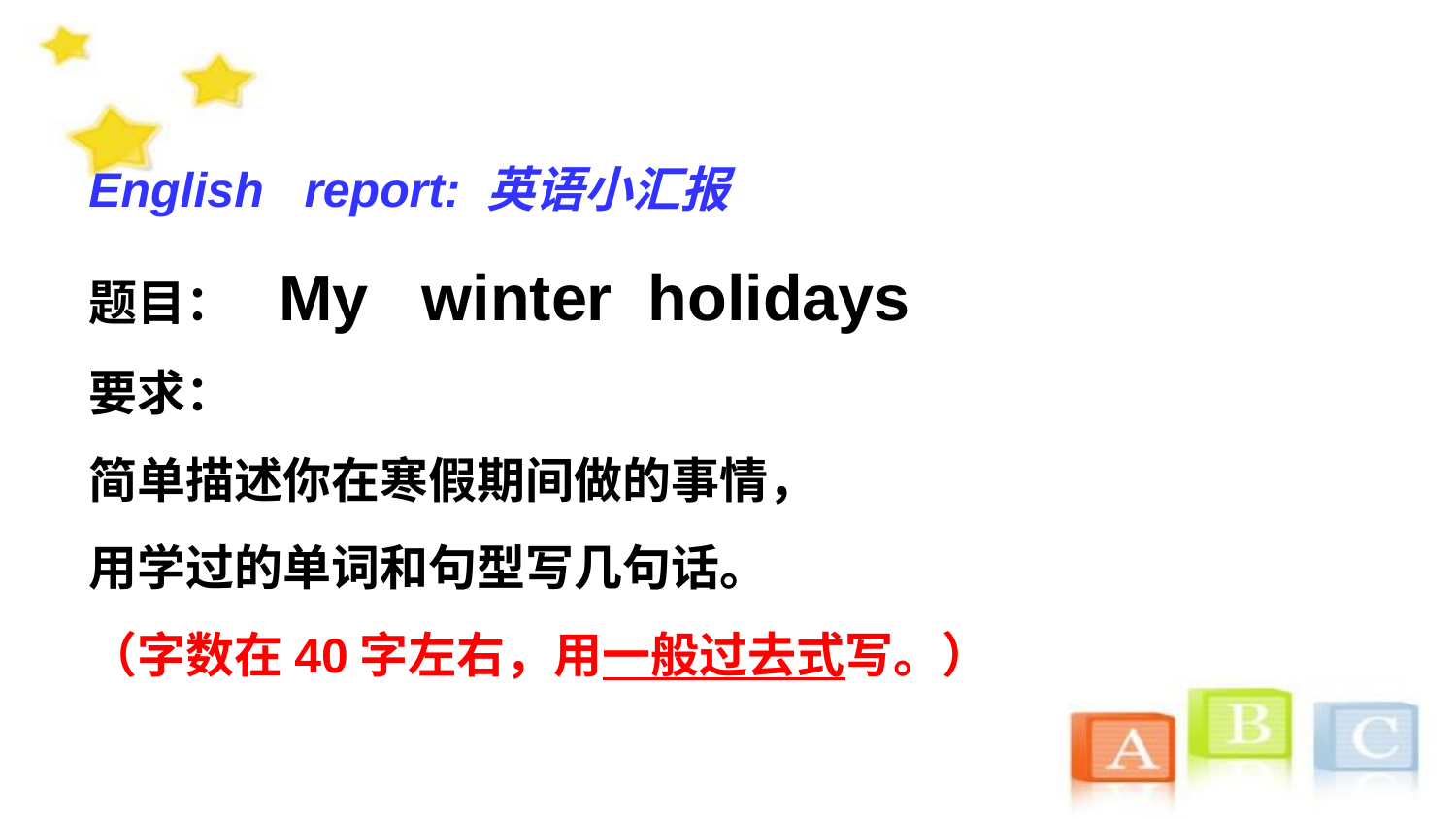

English   report: 英语小汇报
题目：   My   winter  holidays
要求：
简单描述你在寒假期间做的事情，
用学过的单词和句型写几句话。
（字数在40字左右，用一般过去式写。）